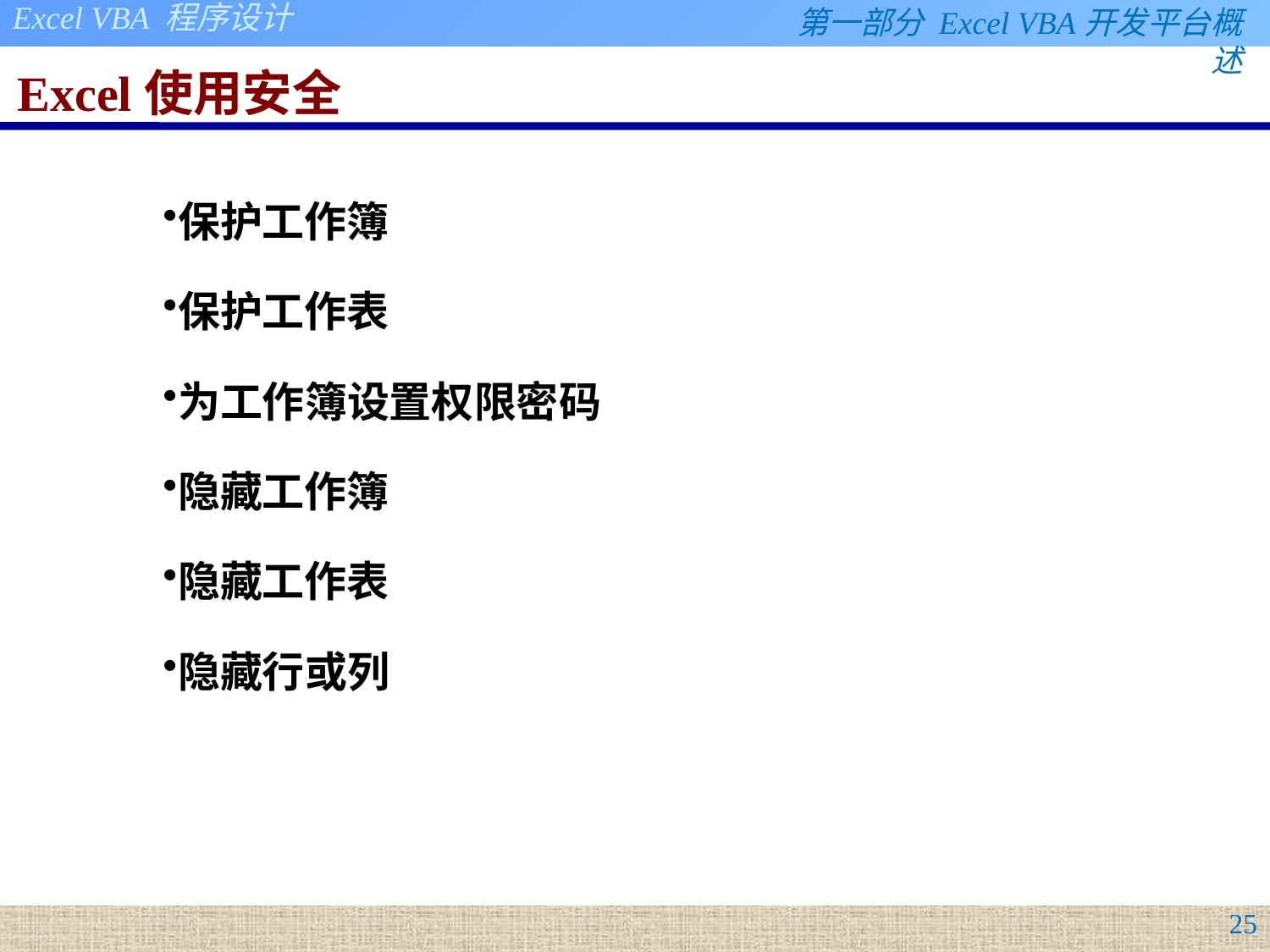

# Excel使用安全
保护工作簿
保护工作表
为工作簿设置权限密码
隐藏工作簿
隐藏工作表
隐藏行或列